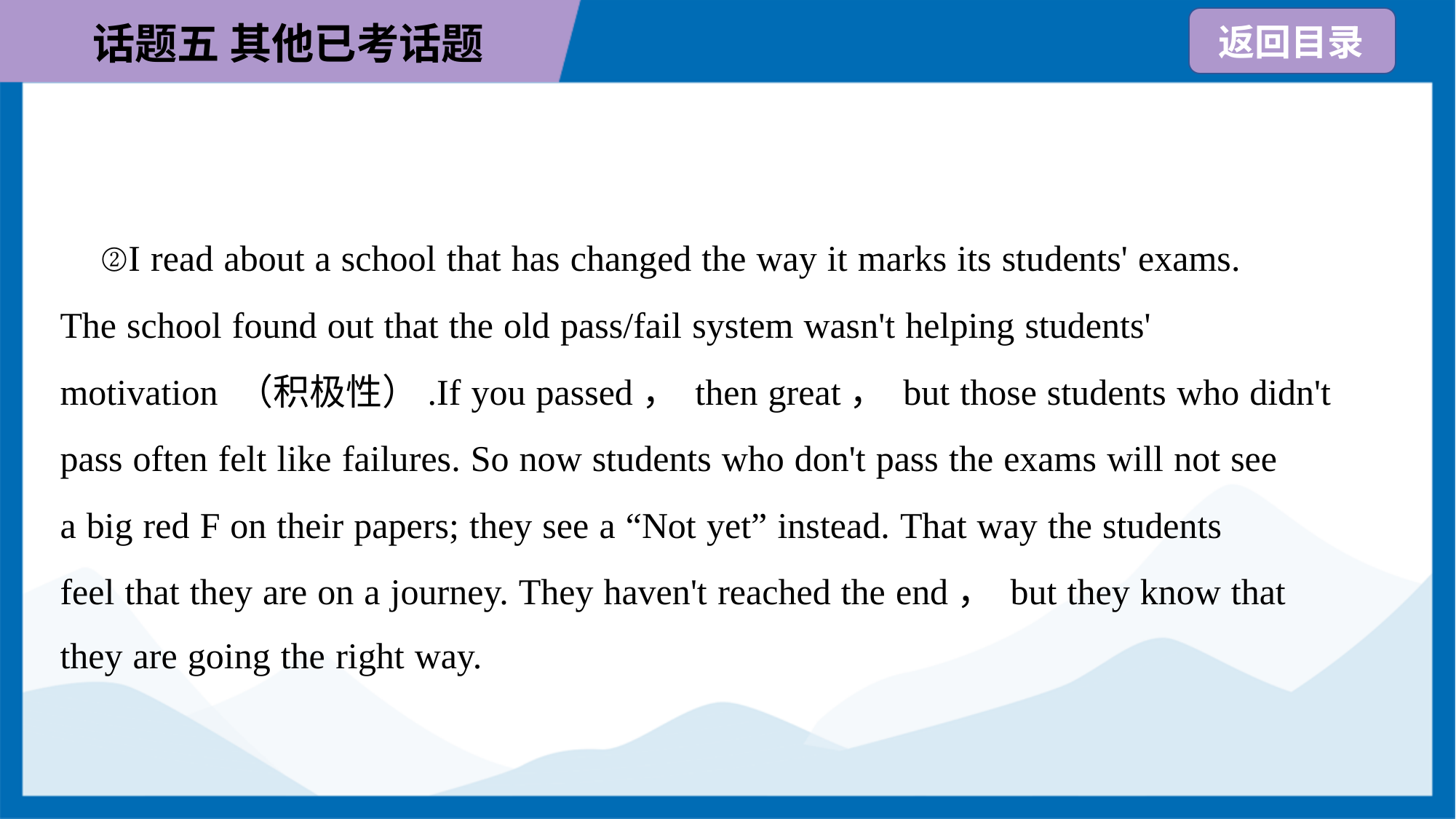

②I read about a school that has changed the way it marks its students' exams.
The school found out that the old pass/fail system wasn't helping students'
motivation （积极性）.If you passed， then great， but those students who didn't
pass often felt like failures. So now students who don't pass the exams will not see
a big red F on their papers; they see a “Not yet” instead. That way the students
feel that they are on a journey. They haven't reached the end， but they know that
they are going the right way.